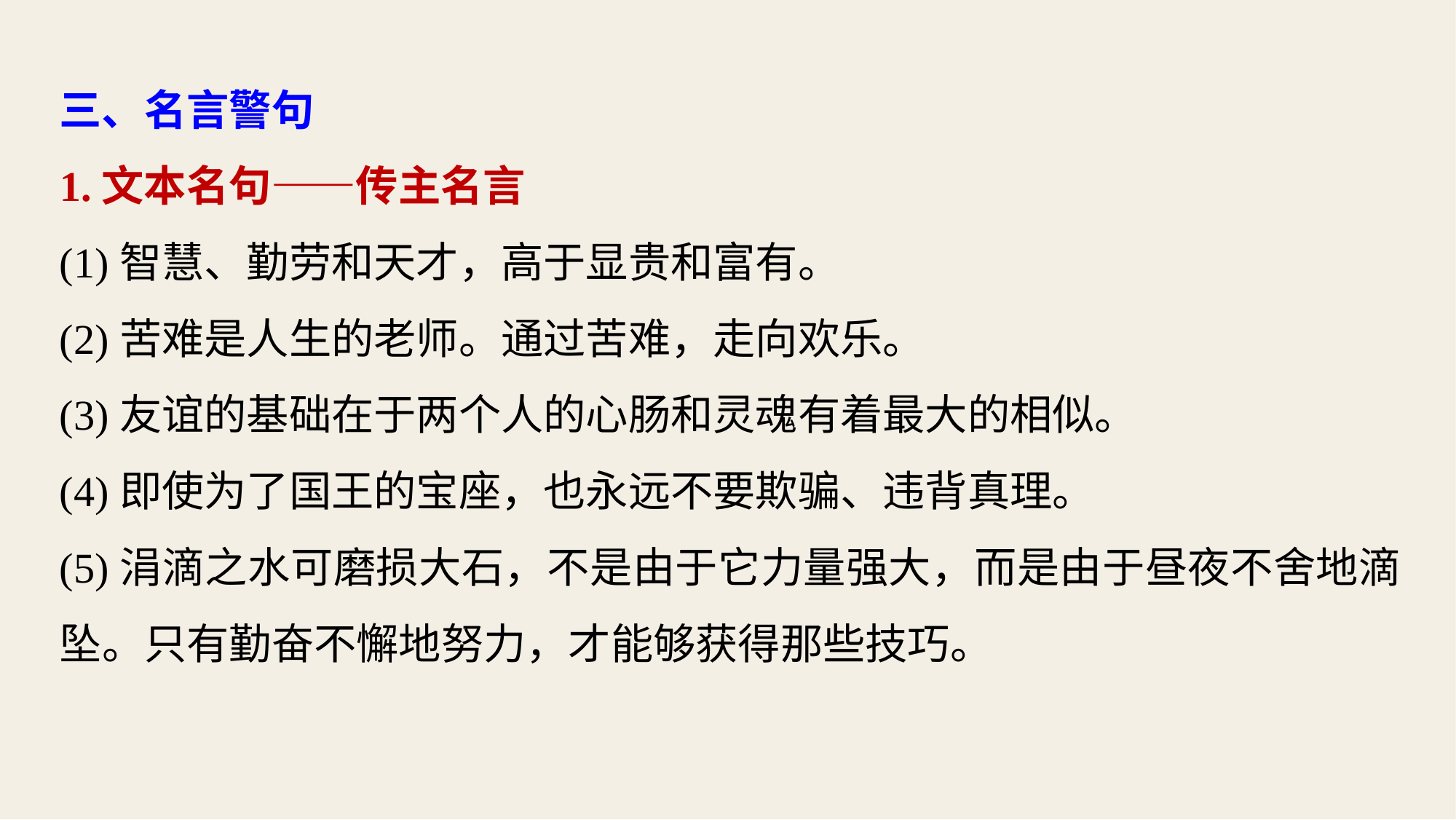

三、名言警句
1.文本名句——传主名言
(1)智慧、勤劳和天才，高于显贵和富有。
(2)苦难是人生的老师。通过苦难，走向欢乐。
(3)友谊的基础在于两个人的心肠和灵魂有着最大的相似。
(4)即使为了国王的宝座，也永远不要欺骗、违背真理。
(5)涓滴之水可磨损大石，不是由于它力量强大，而是由于昼夜不舍地滴坠。只有勤奋不懈地努力，才能够获得那些技巧。